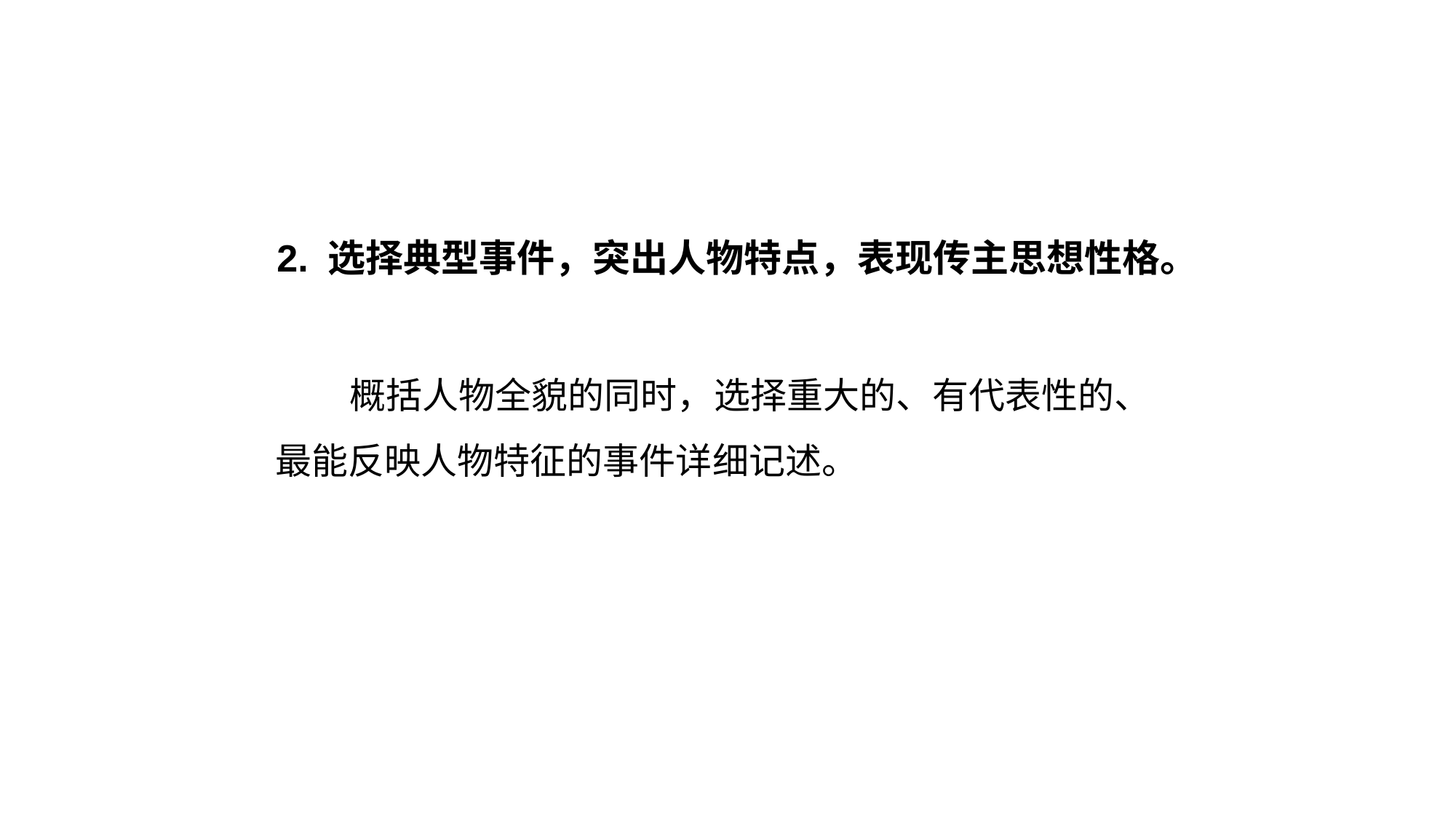

2. 选择典型事件，突出人物特点，表现传主思想性格。

        概括人物全貌的同时，选择重大的、有代表性的、最能反映人物特征的事件详细记述。